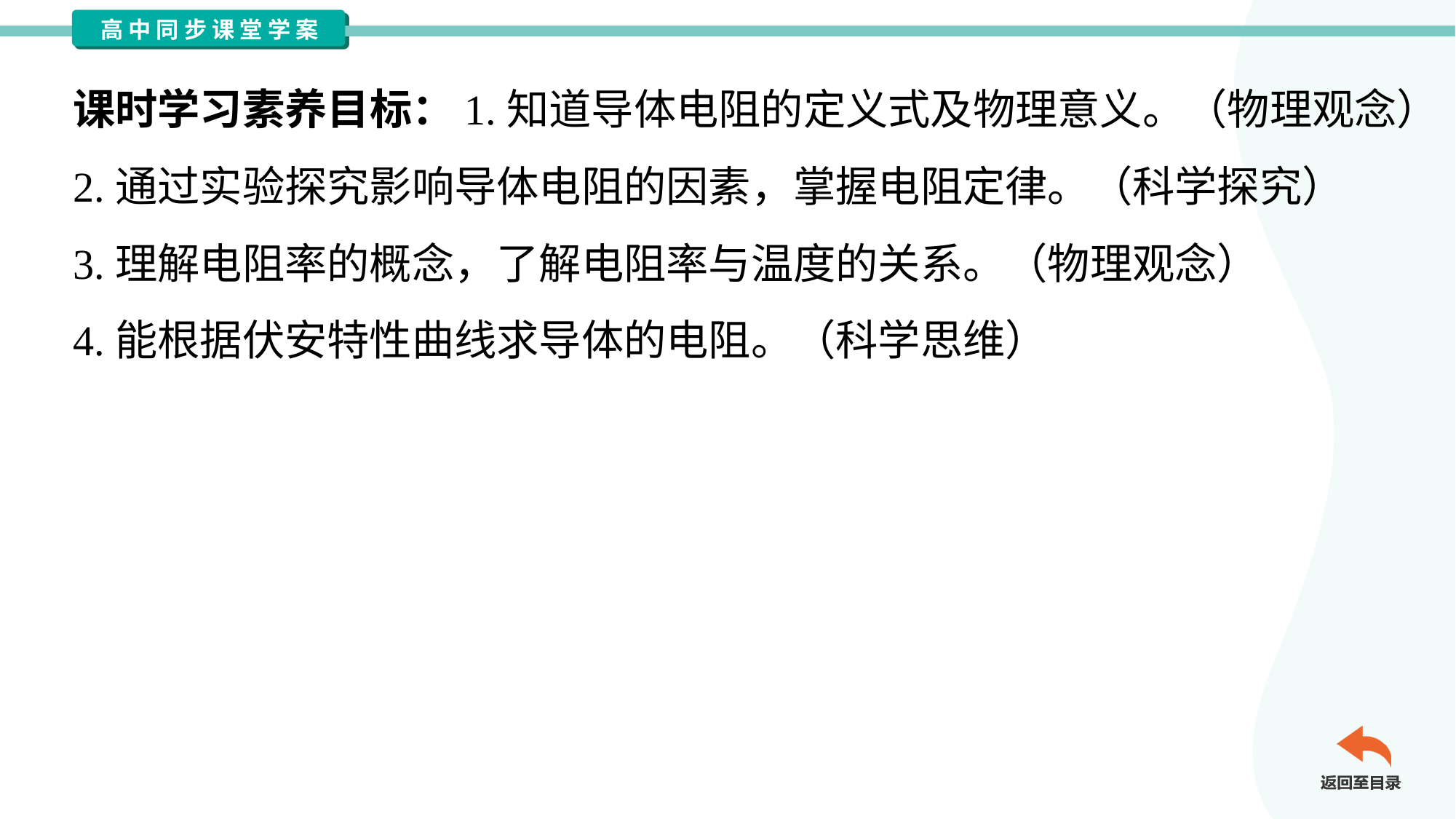

课时学习素养目标：1.知道导体电阻的定义式及物理意义。（物理观念）
2.通过实验探究影响导体电阻的因素，掌握电阻定律。（科学探究）
3.理解电阻率的概念，了解电阻率与温度的关系。（物理观念）
4.能根据伏安特性曲线求导体的电阻。（科学思维）